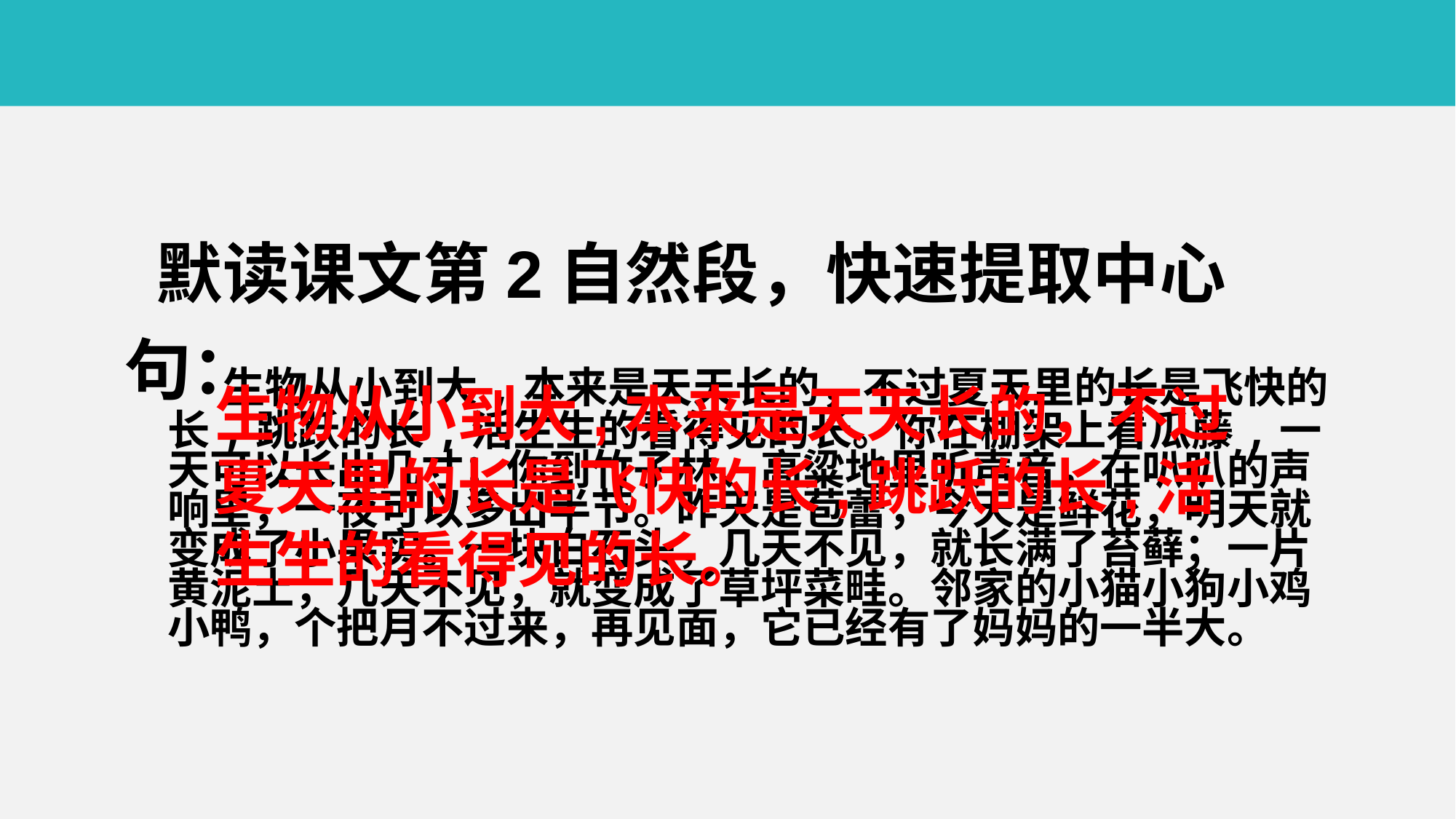

默读课文第2自然段，快速提取中心句：
   生物从小到大,本来是天天长的，不过夏天里的长是飞快的长,跳跃的长,活生生的看得见的长。你在棚架上看瓜藤,一天可以长出几寸；你到竹子林、高粱地里听声音，在叭叭的声响里，一夜可以多出半节。昨天是苞蕾，今天是鲜花，明天就变成了小果实。一块白石头，几天不见，就长满了苔藓；一片黄泥土，几天不见，就变成了草坪菜畦。邻家的小猫小狗小鸡小鸭，个把月不过来，再见面，它已经有了妈妈的一半大。
生物从小到大,本来是天天长的，不过夏天里的长是飞快的长,跳跃的长,活生生的看得见的长。